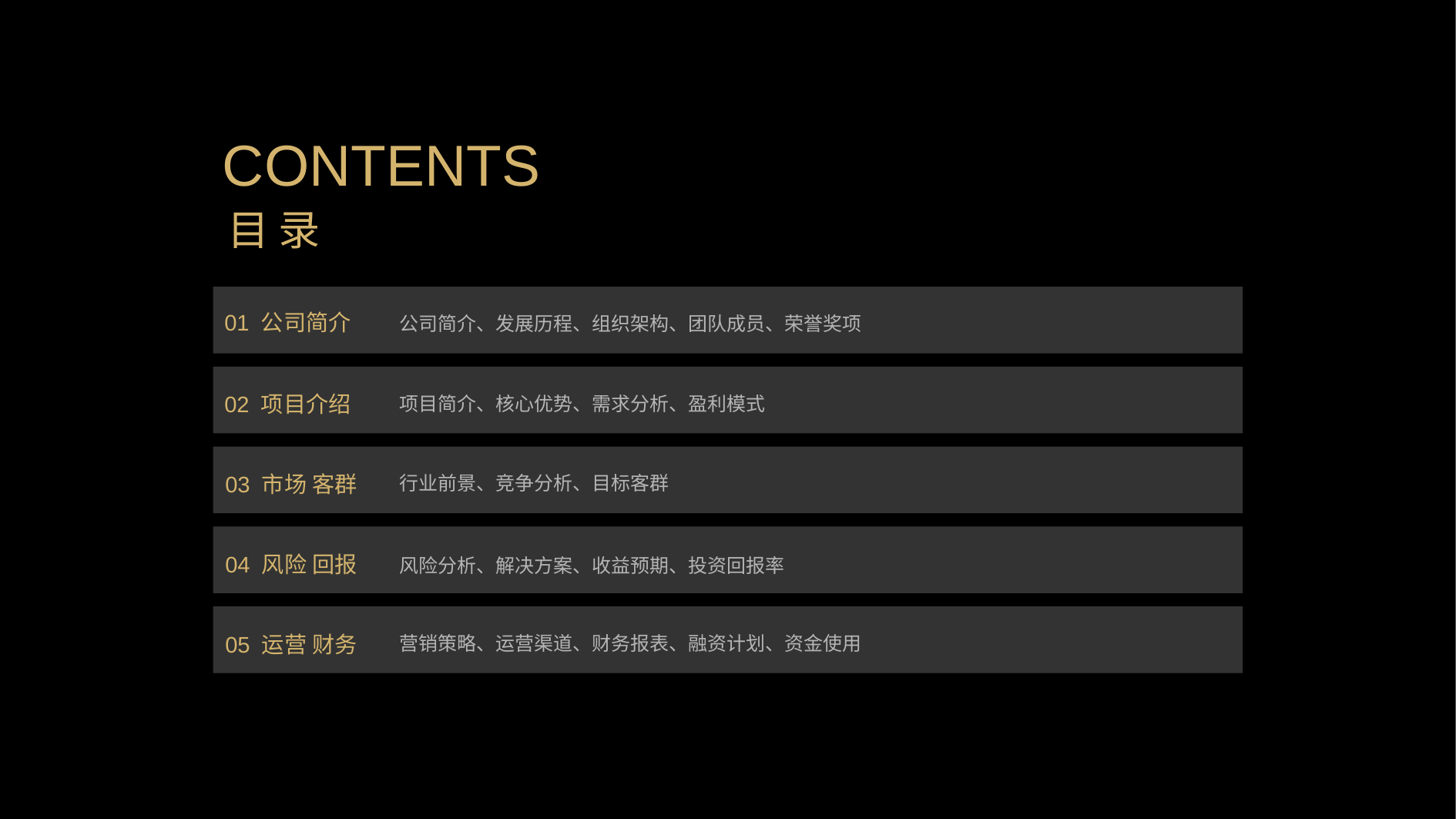

CONTENTS
目 录

01 公司简介
公司简介、发展历程、组织架构、团队成员、荣誉奖项

02 项目介绍
项目简介、核心优势、需求分析、盈利模式

03 市场 客群
行业前景、竞争分析、目标客群

04 风险 回报
风险分析、解决方案、收益预期、投资回报率

05 运营 财务
营销策略、运营渠道、财务报表、融资计划、资金使用